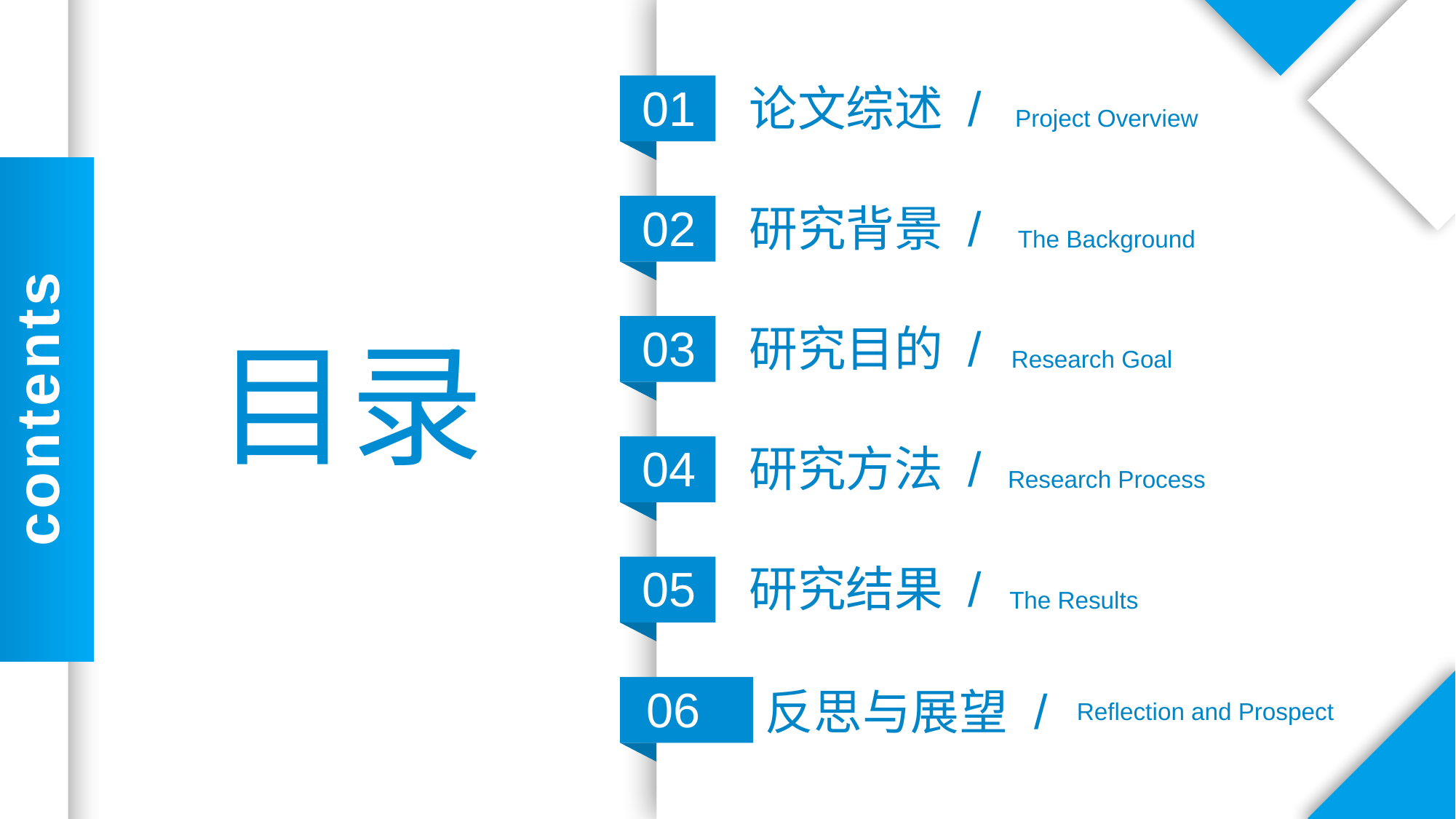

01
论文综述
/

Project Overview

02
研究背景
/

The Background
contents

03
研究目的
/

Research Goal
目录

04
研究方法
/

Research Process

05
研究结果
/

The Results

06
/
反思与展望

Reflection and Prospect